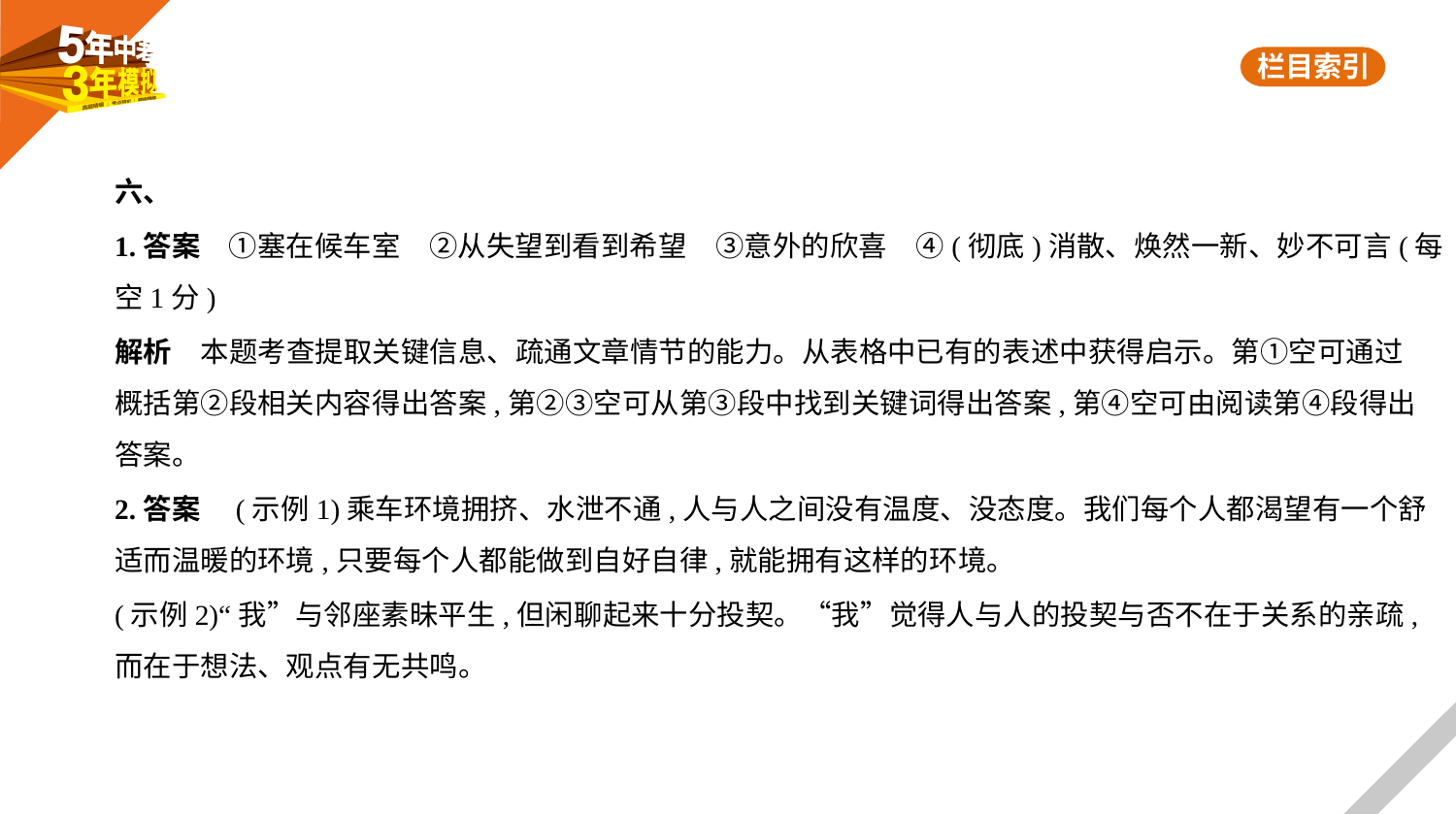

六、
1.答案　①塞在候车室　②从失望到看到希望　③意外的欣喜　④(彻底)消散、焕然一新、妙不可言(每
空1分)
解析　本题考查提取关键信息、疏通文章情节的能力。从表格中已有的表述中获得启示。第①空可通过
概括第②段相关内容得出答案,第②③空可从第③段中找到关键词得出答案,第④空可由阅读第④段得出
答案。
2.答案　(示例1)乘车环境拥挤、水泄不通,人与人之间没有温度、没态度。我们每个人都渴望有一个舒
适而温暖的环境,只要每个人都能做到自好自律,就能拥有这样的环境。
(示例2)“我”与邻座素昧平生,但闲聊起来十分投契。“我”觉得人与人的投契与否不在于关系的亲疏,
而在于想法、观点有无共鸣。